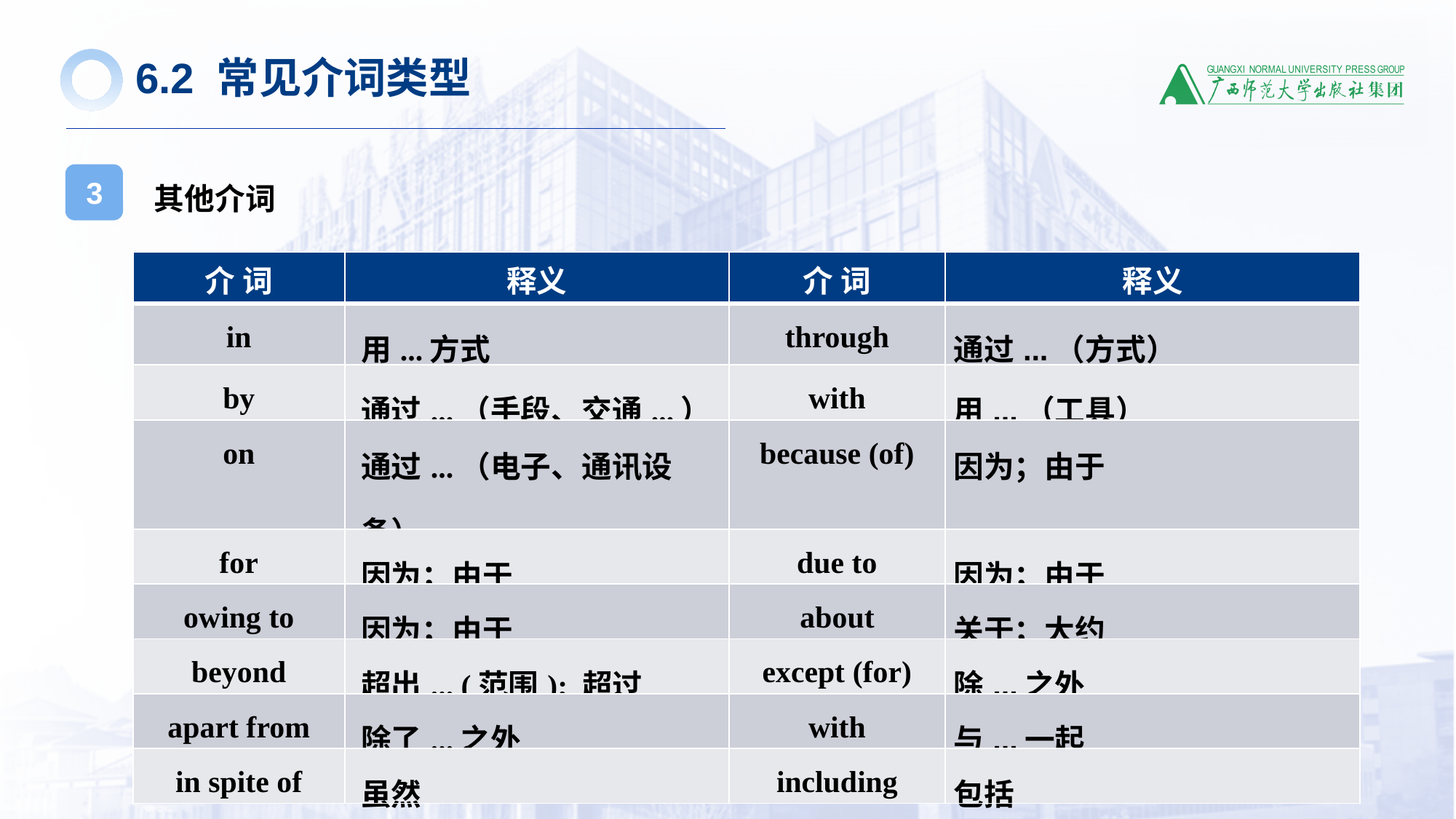

6.2 常见介词类型

其他介词

3
| 介 词 | 释义 | 介 词 | 释义 |
| --- | --- | --- | --- |
| in | 用...方式 | through | 通过...（方式） |
| by | 通过...（手段、交通...） | with | 用...（工具） |
| on | 通过...（电子、通讯设备） | because (of) | 因为；由于 |
| for | 因为；由于 | due to | 因为；由于 |
| owing to | 因为；由于 | about | 关于；大约 |
| beyond | 超出... (范围); 超过 | except (for) | 除...之外 |
| apart from | 除了...之外 | with | 与...一起 |
| in spite of | 虽然 | including | 包括 |